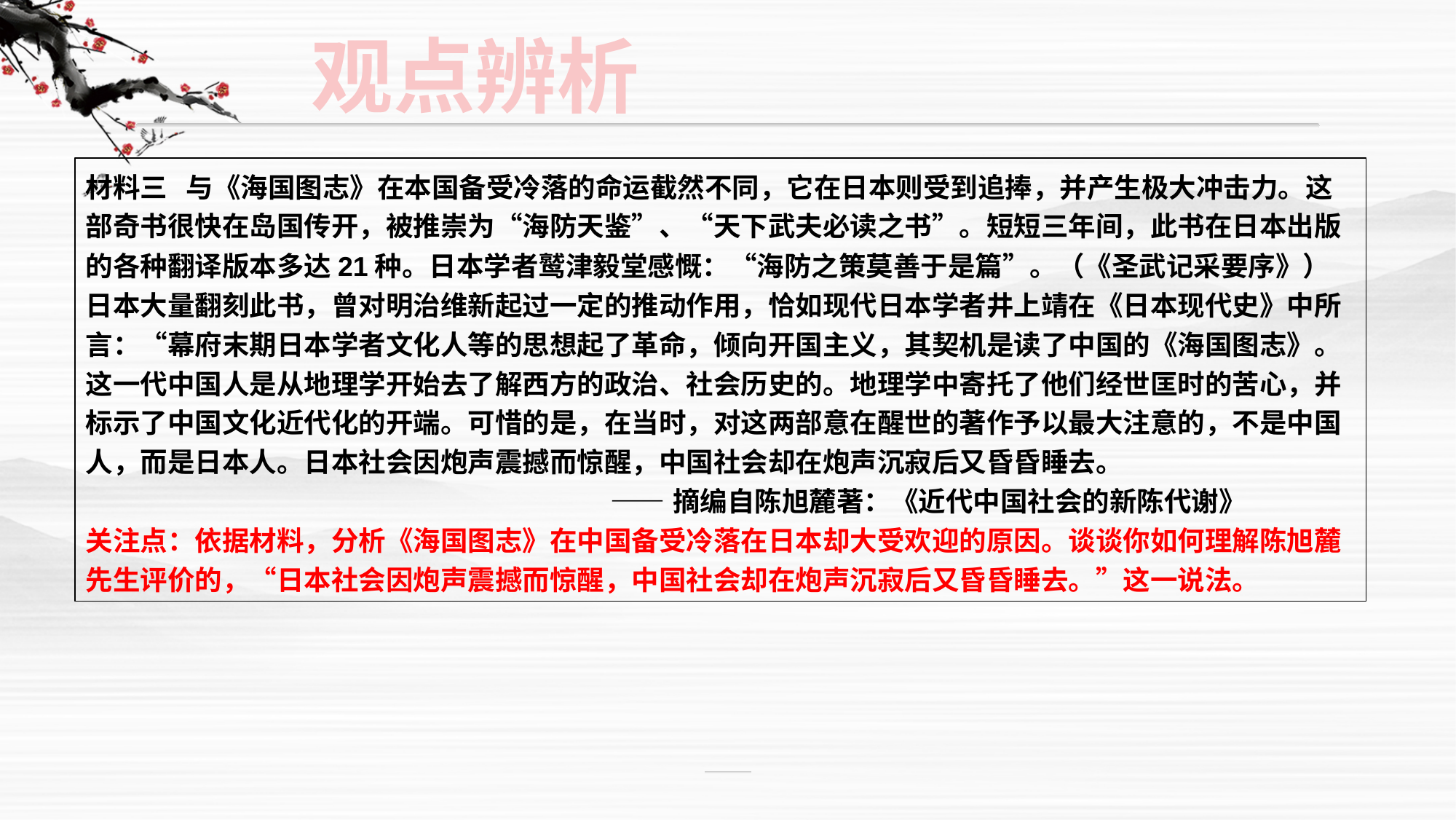

观点辨析
材料三   与《海国图志》在本国备受冷落的命运截然不同，它在日本则受到追捧，并产生极大冲击力。这部奇书很快在岛国传开，被推崇为“海防天鉴”、“天下武夫必读之书”。短短三年间，此书在日本出版的各种翻译版本多达21种。日本学者鹫津毅堂感慨：“海防之策莫善于是篇”。（《圣武记采要序》）日本大量翻刻此书，曾对明治维新起过一定的推动作用，恰如现代日本学者井上靖在《日本现代史》中所言：“幕府末期日本学者文化人等的思想起了革命，倾向开国主义，其契机是读了中国的《海国图志》。
这一代中国人是从地理学开始去了解西方的政治、社会历史的。地理学中寄托了他们经世匡时的苦心，并标示了中国文化近代化的开端。可惜的是，在当时，对这两部意在醒世的著作予以最大注意的，不是中国人，而是日本人。日本社会因炮声震撼而惊醒，中国社会却在炮声沉寂后又昏昏睡去。
                                                                                     ——摘编自陈旭麓著：《近代中国社会的新陈代谢》
关注点：依据材料，分析《海国图志》在中国备受冷落在日本却大受欢迎的原因。谈谈你如何理解陈旭麓先生评价的，“日本社会因炮声震撼而惊醒，中国社会却在炮声沉寂后又昏昏睡去。”这一说法。